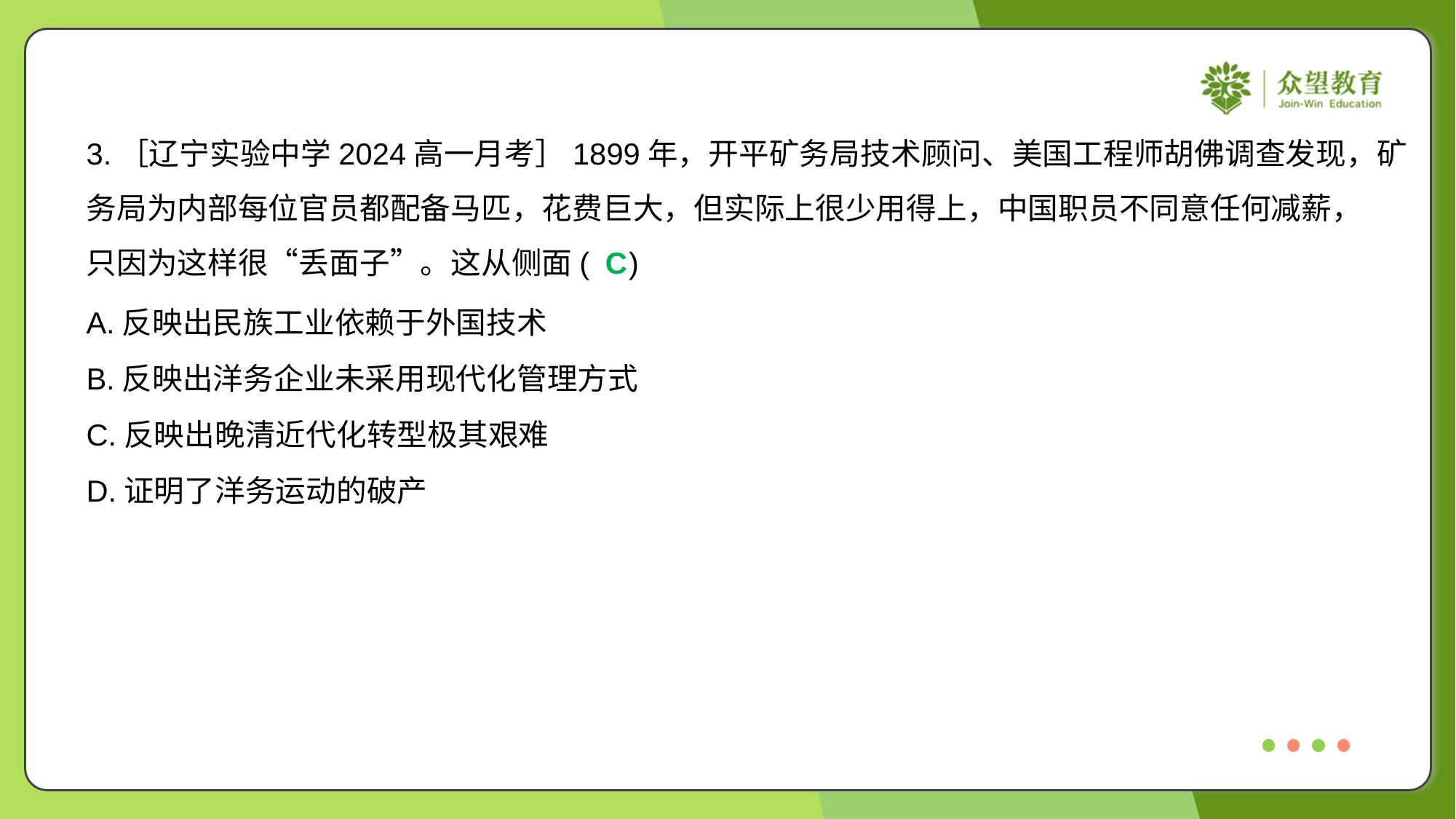

3.［辽宁实验中学2024高一月考］1899年，开平矿务局技术顾问、美国工程师胡佛调查发现，矿
务局为内部每位官员都配备马匹，花费巨大，但实际上很少用得上，中国职员不同意任何减薪，
只因为这样很“丢面子”。这从侧面(     )
C
A.反映出民族工业依赖于外国技术
B.反映出洋务企业未采用现代化管理方式
C.反映出晚清近代化转型极其艰难
D.证明了洋务运动的破产